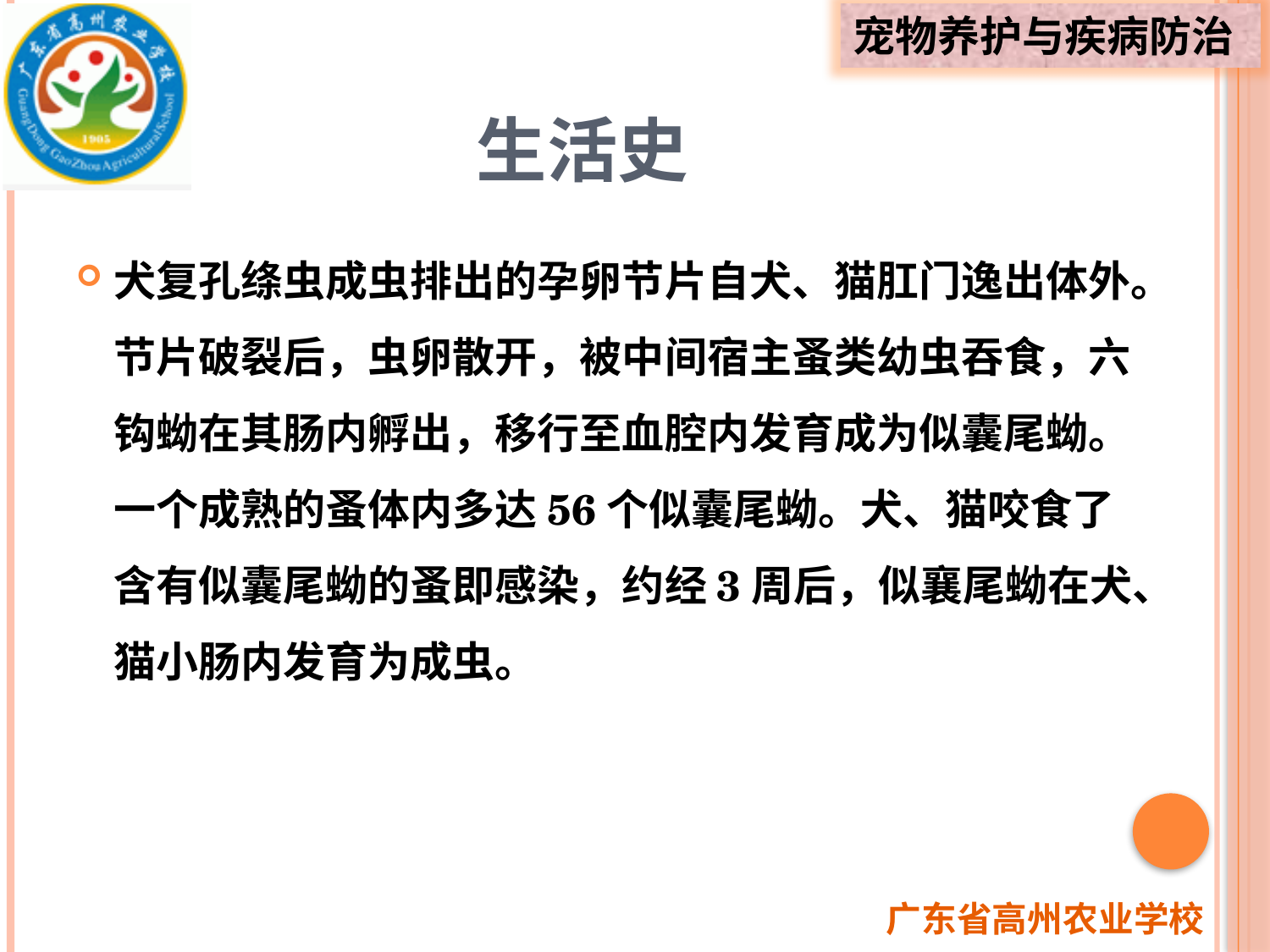

# 生活史
犬复孔绦虫成虫排出的孕卵节片自犬、猫肛门逸出体外。节片破裂后，虫卵散开，被中间宿主蚤类幼虫吞食，六钩蚴在其肠内孵出，移行至血腔内发育成为似囊尾蚴。一个成熟的蚤体内多达56个似囊尾蚴。犬、猫咬食了含有似囊尾蚴的蚤即感染，约经3周后，似襄尾蚴在犬、猫小肠内发育为成虫。